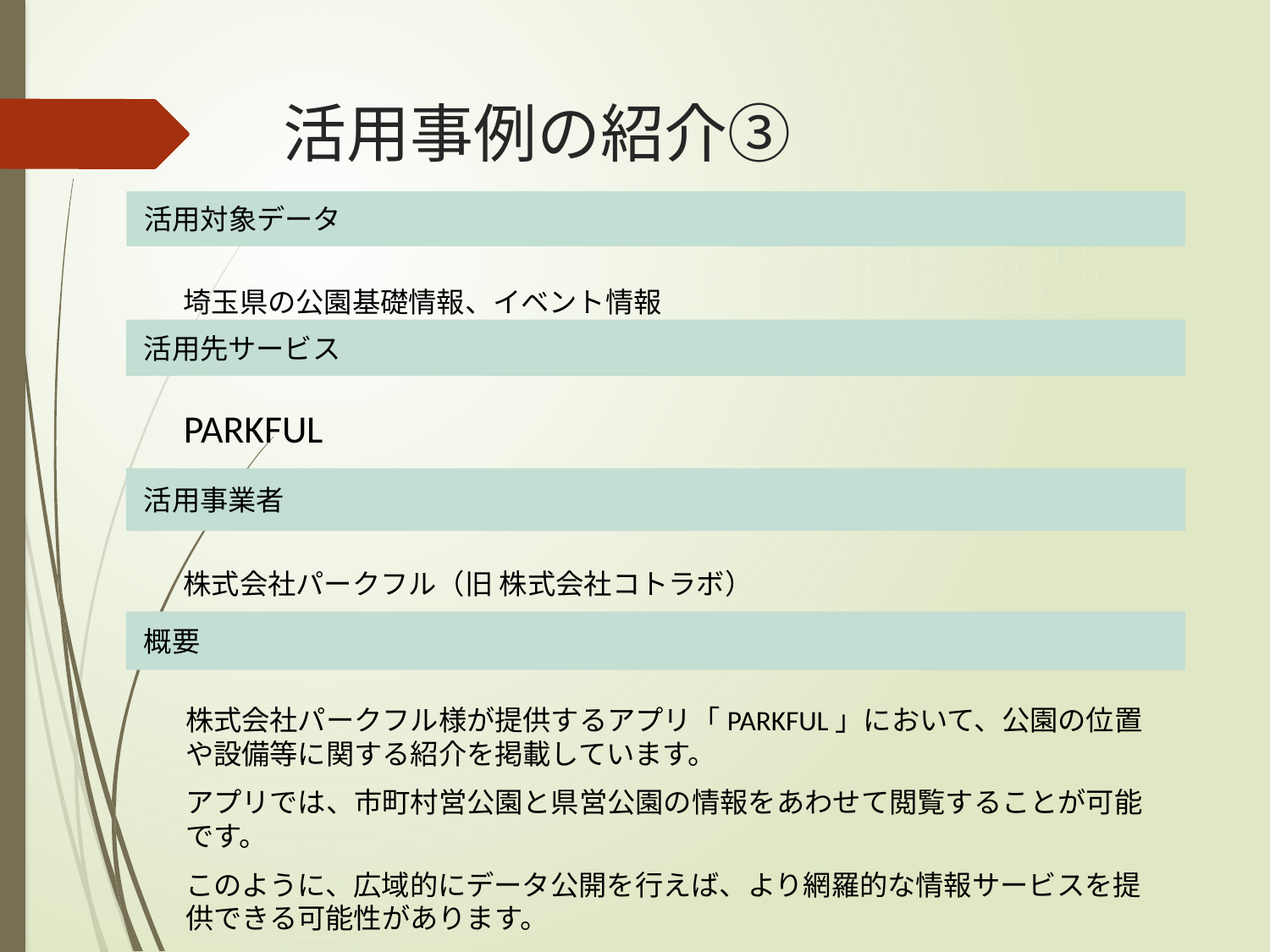

# 活用事例の紹介③
活用対象データ
埼玉県の公園基礎情報、イベント情報
活用先サービス
PARKFUL
活用事業者
株式会社パークフル（旧 株式会社コトラボ）
概要
株式会社パークフル様が提供するアプリ「PARKFUL」において、公園の位置や設備等に関する紹介を掲載しています。
アプリでは、市町村営公園と県営公園の情報をあわせて閲覧することが可能です。
このように、広域的にデータ公開を行えば、より網羅的な情報サービスを提供できる可能性があります。